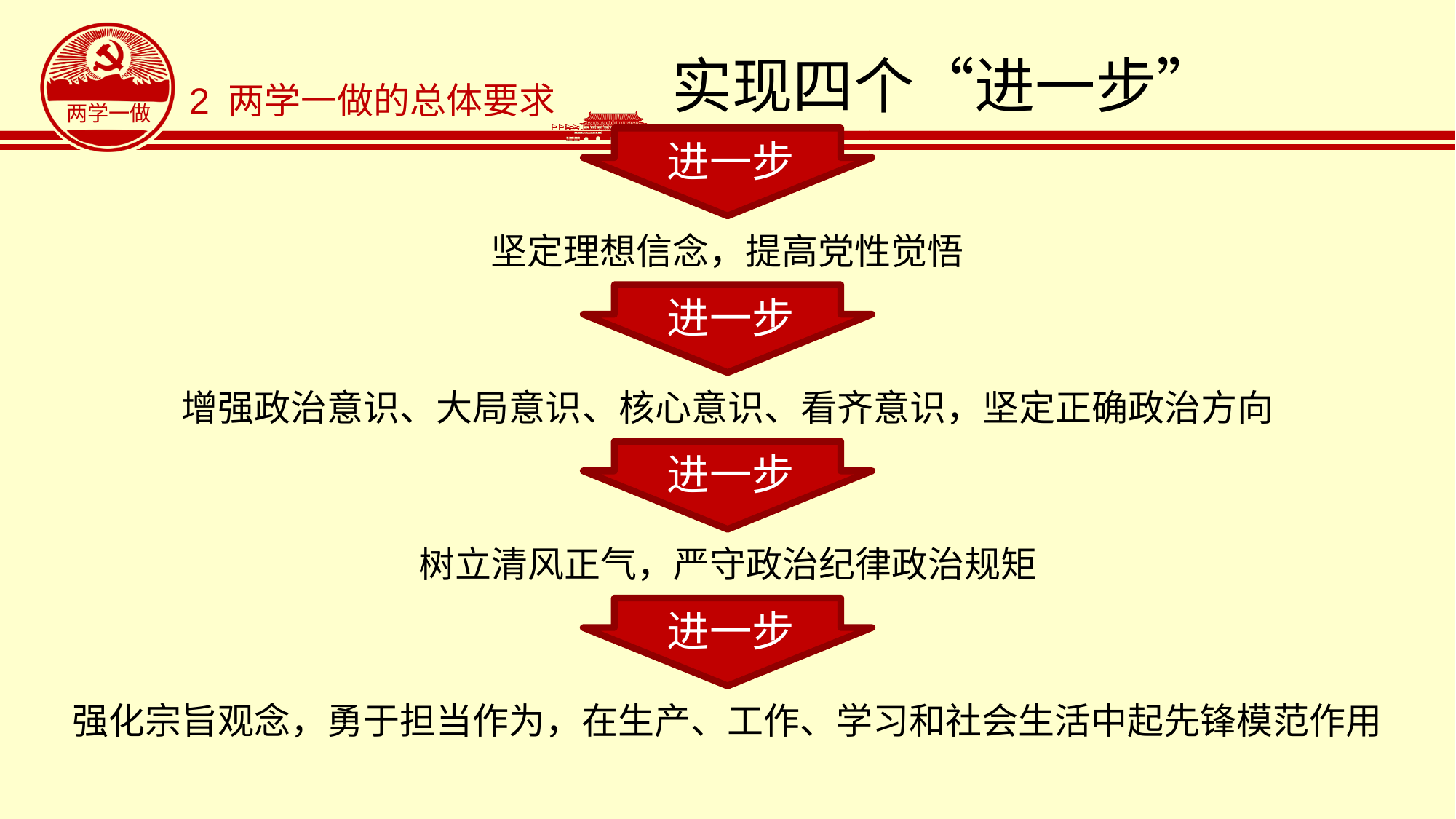

# 实现四个“进一步”
2 两学一做的总体要求

进一步
坚定理想信念，提高党性觉悟

进一步
增强政治意识、大局意识、核心意识、看齐意识，坚定正确政治方向

进一步
树立清风正气，严守政治纪律政治规矩

进一步
强化宗旨观念，勇于担当作为，在生产、工作、学习和社会生活中起先锋模范作用